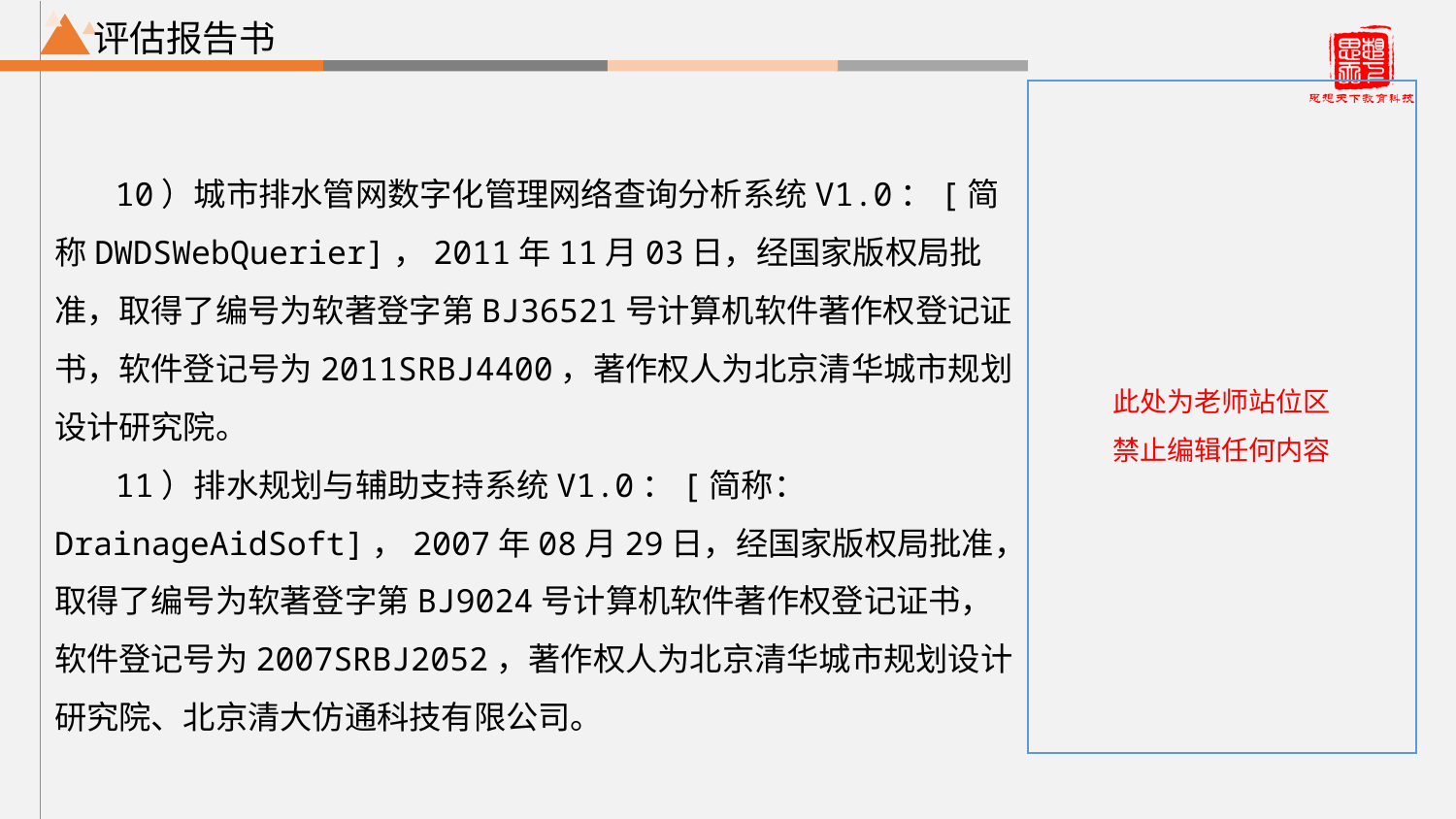

评估报告书
10）城市排水管网数字化管理网络查询分析系统V1.0：[简称DWDSWebQuerier]，2011年11月03日，经国家版权局批准，取得了编号为软著登字第BJ36521号计算机软件著作权登记证书，软件登记号为2011SRBJ4400，著作权人为北京清华城市规划设计研究院。
11）排水规划与辅助支持系统V1.0：[简称：DrainageAidSoft]，2007年08月29日，经国家版权局批准，取得了编号为软著登字第BJ9024号计算机软件著作权登记证书，软件登记号为2007SRBJ2052，著作权人为北京清华城市规划设计研究院、北京清大仿通科技有限公司。
125